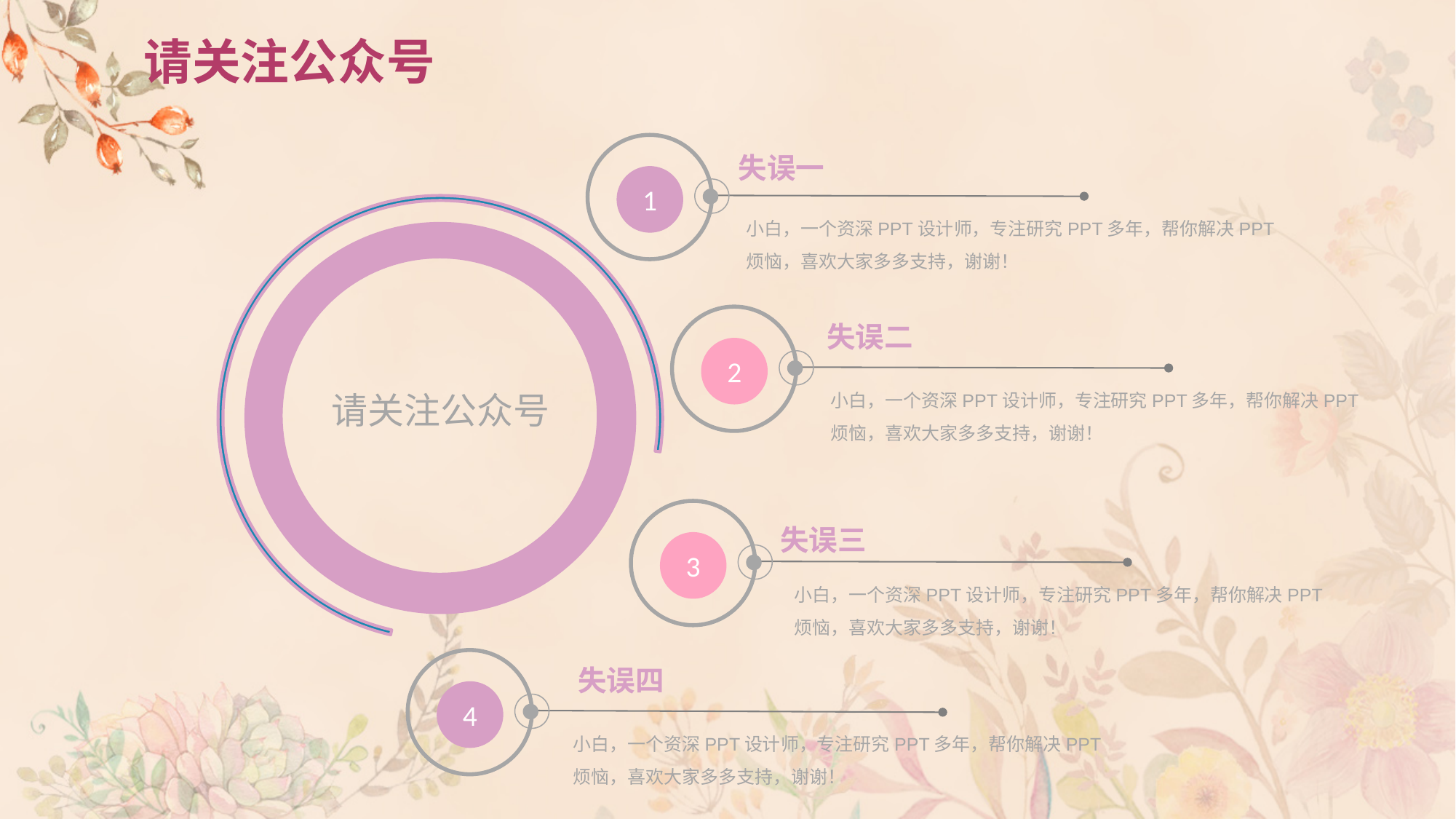

# 请关注公众号

1

失误一

小白，一个资深PPT设计师，专注研究PPT多年，帮你解决PPT烦恼，喜欢大家多多支持，谢谢！

请关注公众号

2

失误二
小白，一个资深PPT设计师，专注研究PPT多年，帮你解决PPT烦恼，喜欢大家多多支持，谢谢！

3

失误三
小白，一个资深PPT设计师，专注研究PPT多年，帮你解决PPT烦恼，喜欢大家多多支持，谢谢！

4

失误四
小白，一个资深PPT设计师，专注研究PPT多年，帮你解决PPT烦恼，喜欢大家多多支持，谢谢！